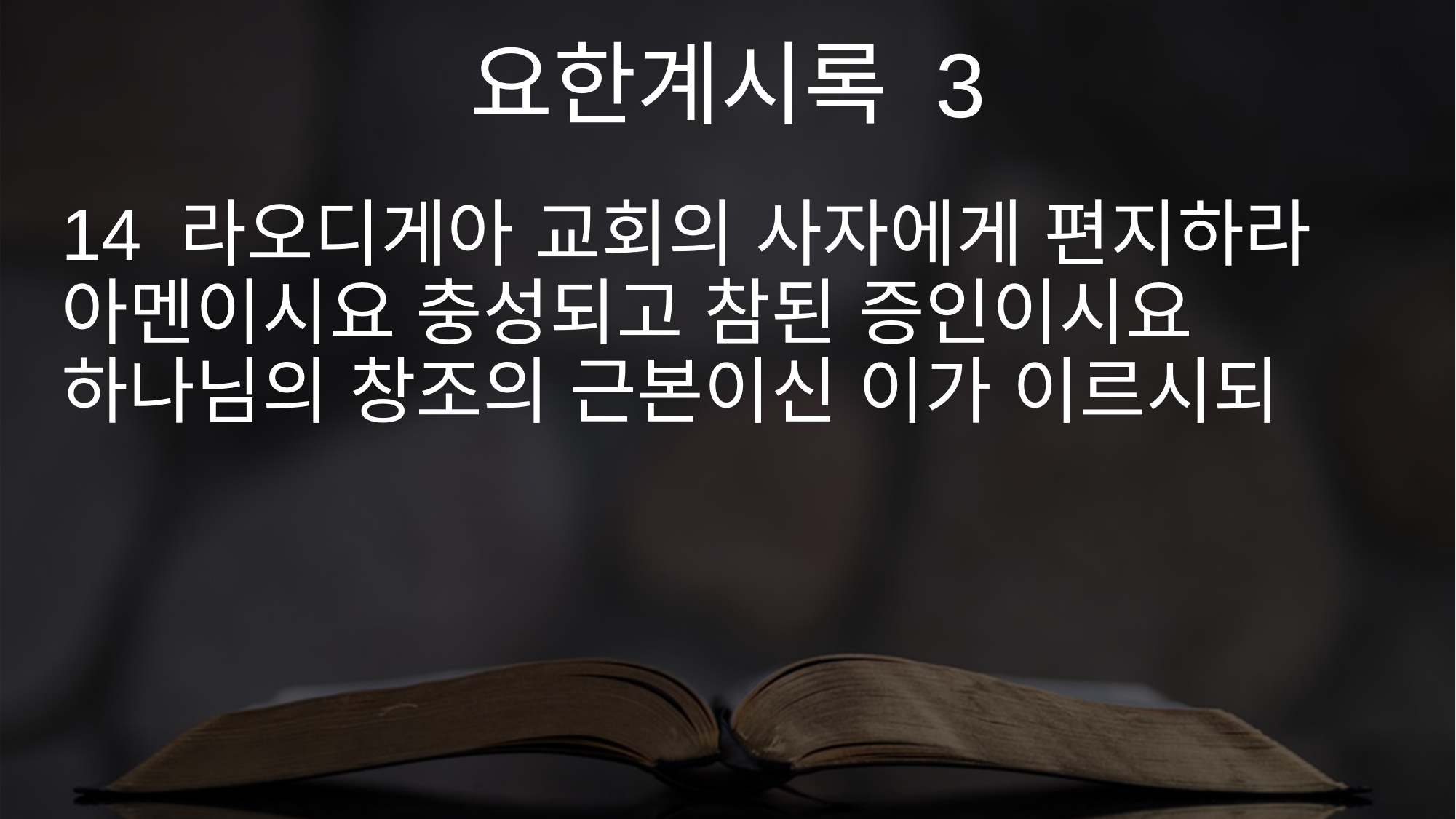

요한계시록 3
14 라오디게아 교회의 사자에게 편지하라 아멘이시요 충성되고 참된 증인이시요 하나님의 창조의 근본이신 이가 이르시되